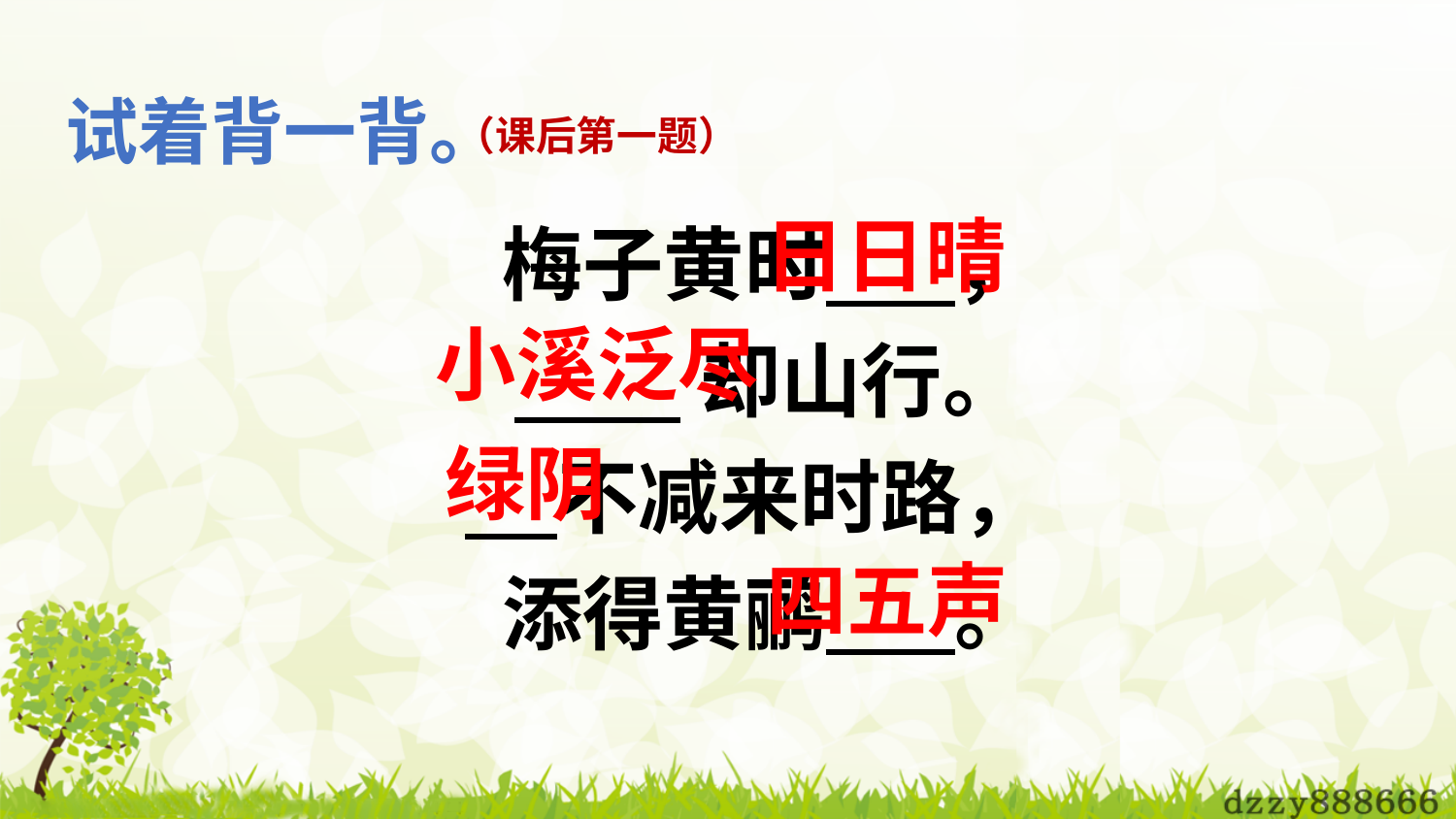

试着背一背。
（课后第一题）
梅子黄时       ，
         却山行。
      不减来时路，
添得黄鹂       。
日日晴
小溪泛尽
绿阴
四五声